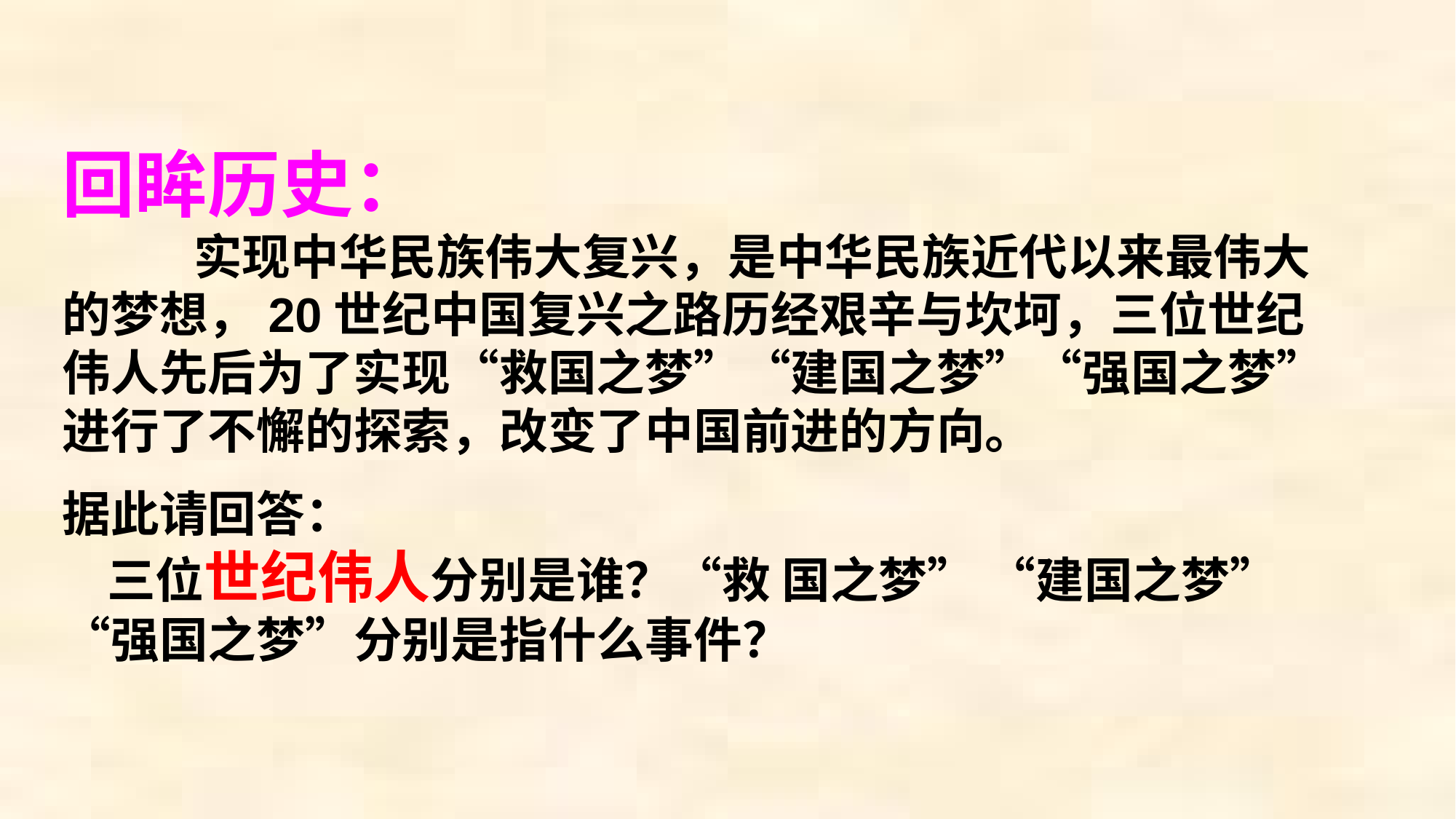

回眸历史：
               实现中华民族伟大复兴，是中华民族近代以来最伟大的梦想，20世纪中国复兴之路历经艰辛与坎坷，三位世纪伟人先后为了实现“救国之梦”“建国之梦”“强国之梦”进行了不懈的探索，改变了中国前进的方向。

据此请回答：
   三位世纪伟人分别是谁？“救 国之梦” “建国之梦”“强国之梦”分别是指什么事件？